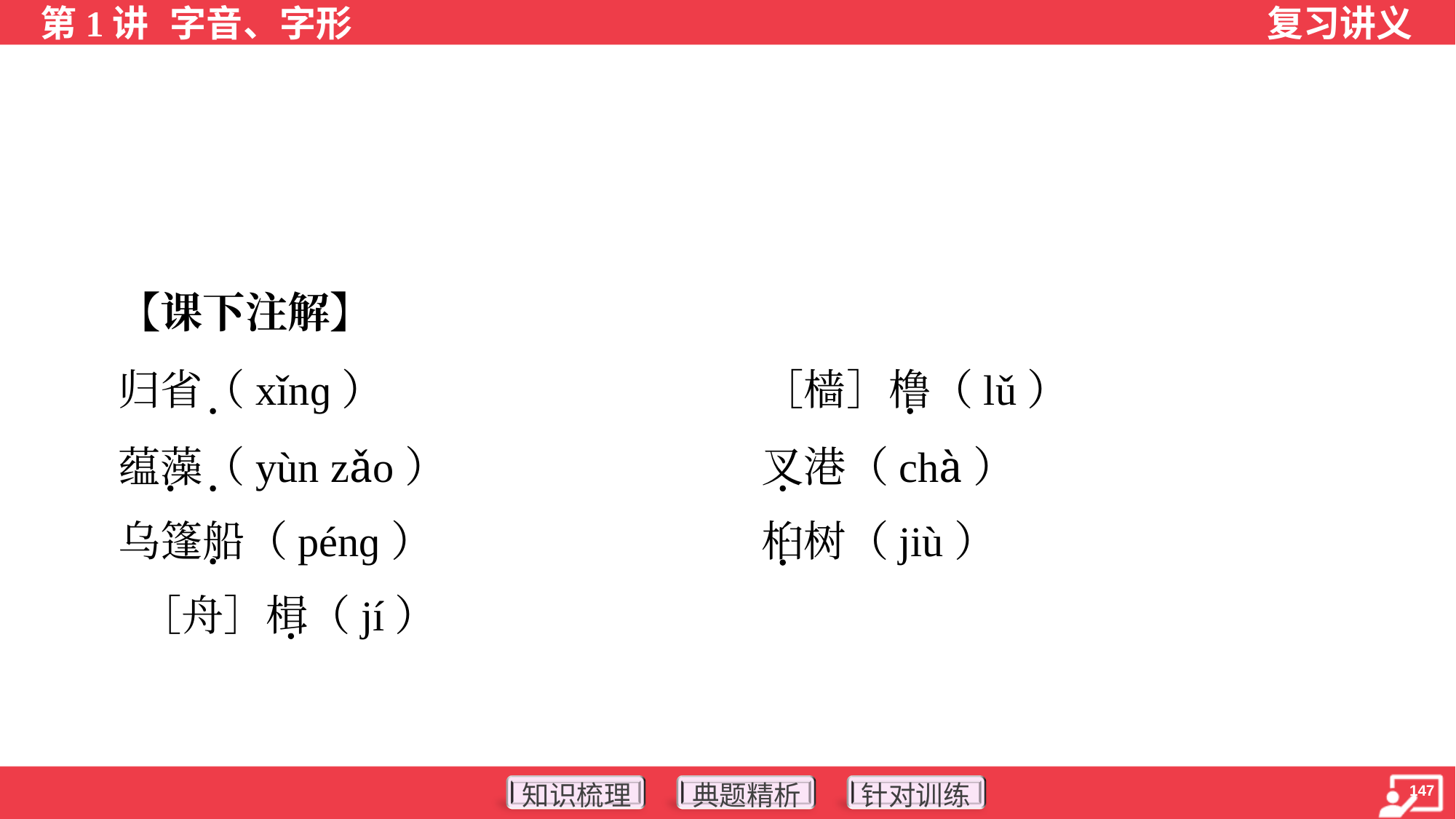

【课下注解】
    归省（xǐnɡ）	［樯］橹（lǔ）
    蕴藻（yùn zǎo）	叉港（chà）
    乌篷船（pénɡ）	桕树（jiù）
 ［舟］楫（jí）